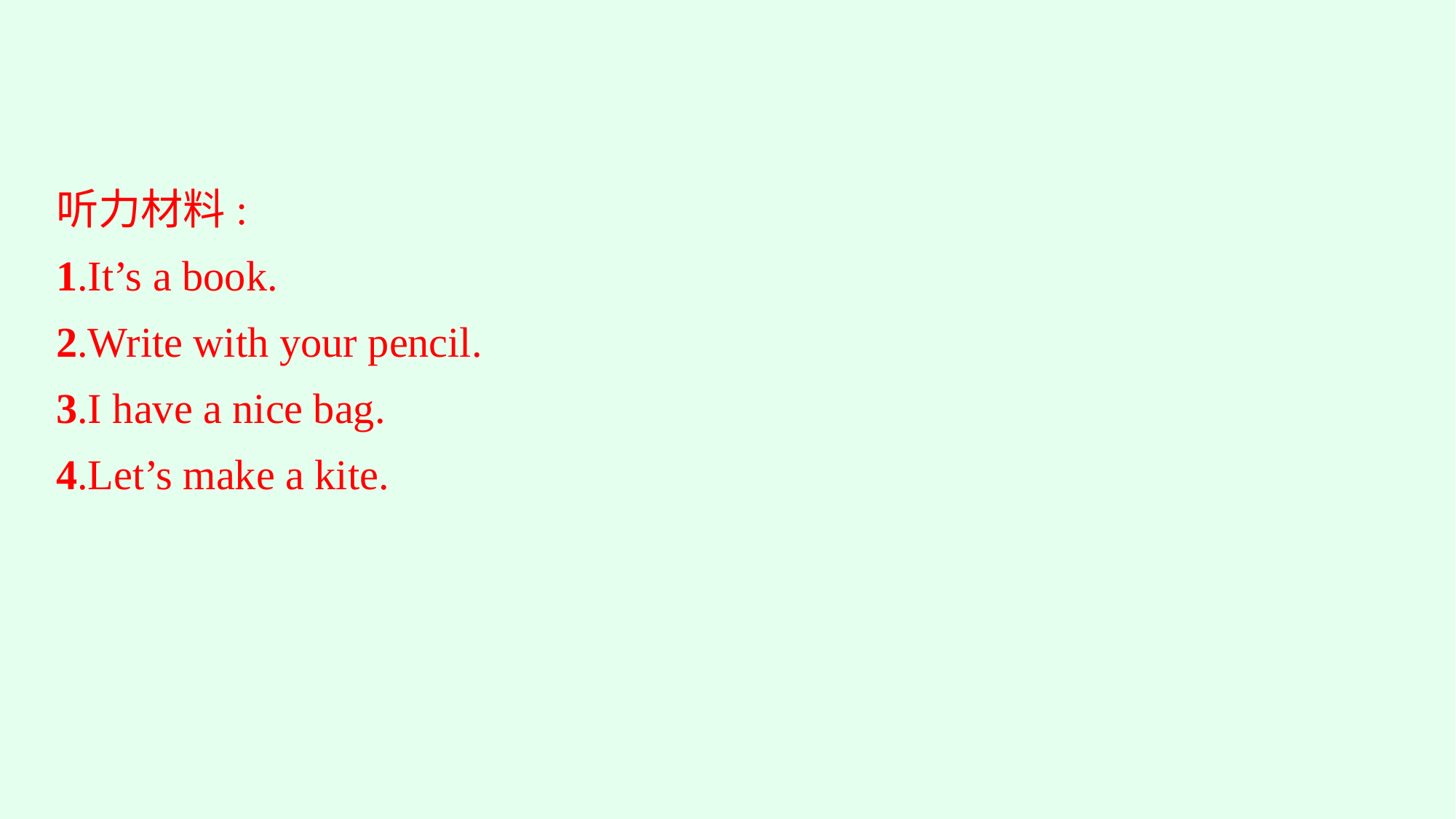

听力材料:
1.It’s a book.
2.Write with your pencil.
3.I have a nice bag.
4.Let’s make a kite.